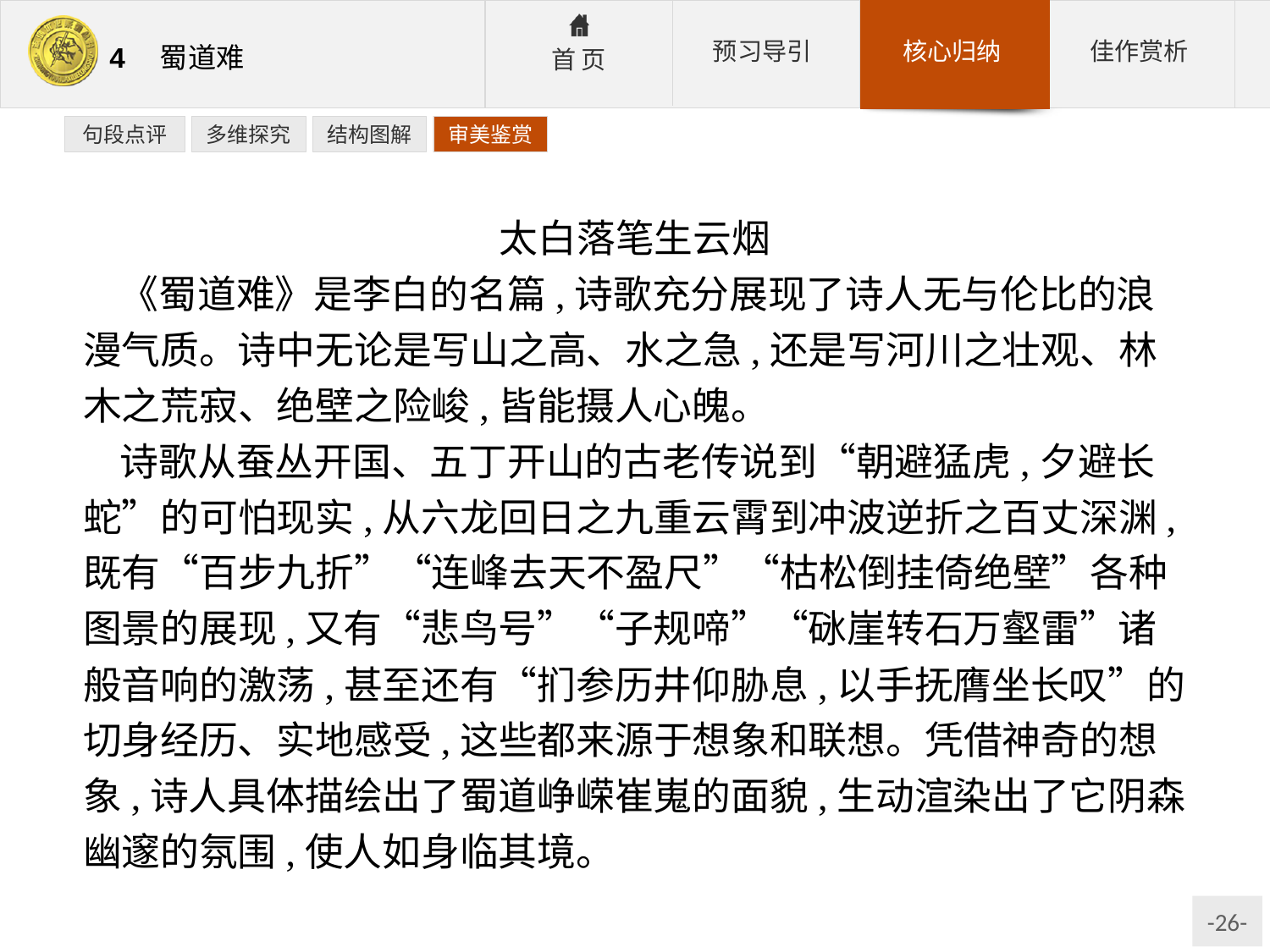

句段点评
多维探究
结构图解
审美鉴赏
太白落笔生云烟
《蜀道难》是李白的名篇,诗歌充分展现了诗人无与伦比的浪漫气质。诗中无论是写山之高、水之急,还是写河川之壮观、林木之荒寂、绝壁之险峻,皆能摄人心魄。
诗歌从蚕丛开国、五丁开山的古老传说到“朝避猛虎,夕避长蛇”的可怕现实,从六龙回日之九重云霄到冲波逆折之百丈深渊,既有“百步九折”“连峰去天不盈尺”“枯松倒挂倚绝壁”各种图景的展现,又有“悲鸟号”“子规啼”“砯崖转石万壑雷”诸般音响的激荡,甚至还有“扪参历井仰胁息,以手抚膺坐长叹”的切身经历、实地感受,这些都来源于想象和联想。凭借神奇的想象,诗人具体描绘出了蜀道峥嵘崔嵬的面貌,生动渲染出了它阴森幽邃的氛围,使人如身临其境。